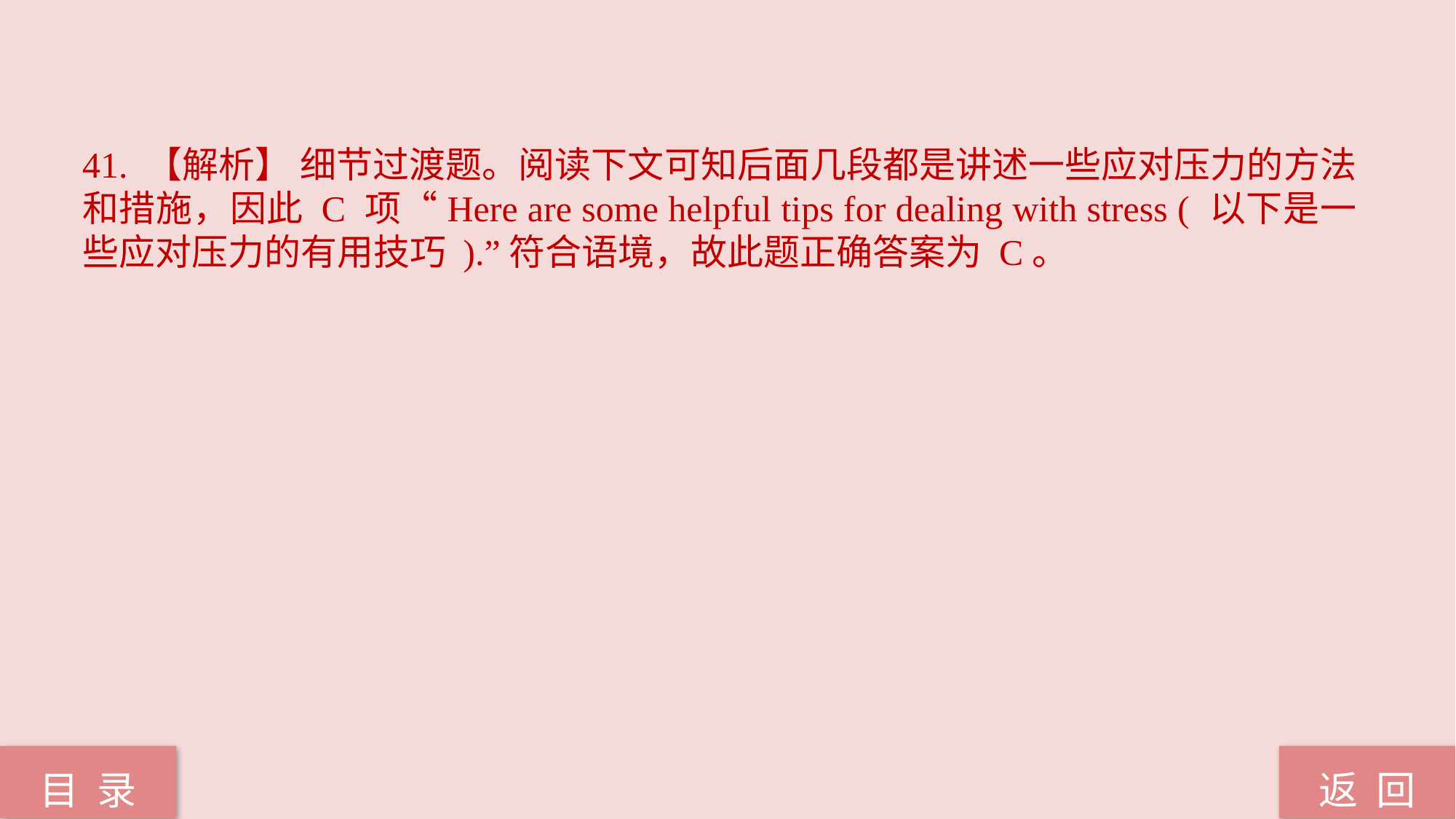

41. 【解析】 细节过渡题。阅读下文可知后面几段都是讲述一些应对压力的方法和措施，因此 C 项“Here are some helpful tips for dealing with stress ( 以下是一些应对压力的有用技巧 ).”符合语境，故此题正确答案为 C。
返  回